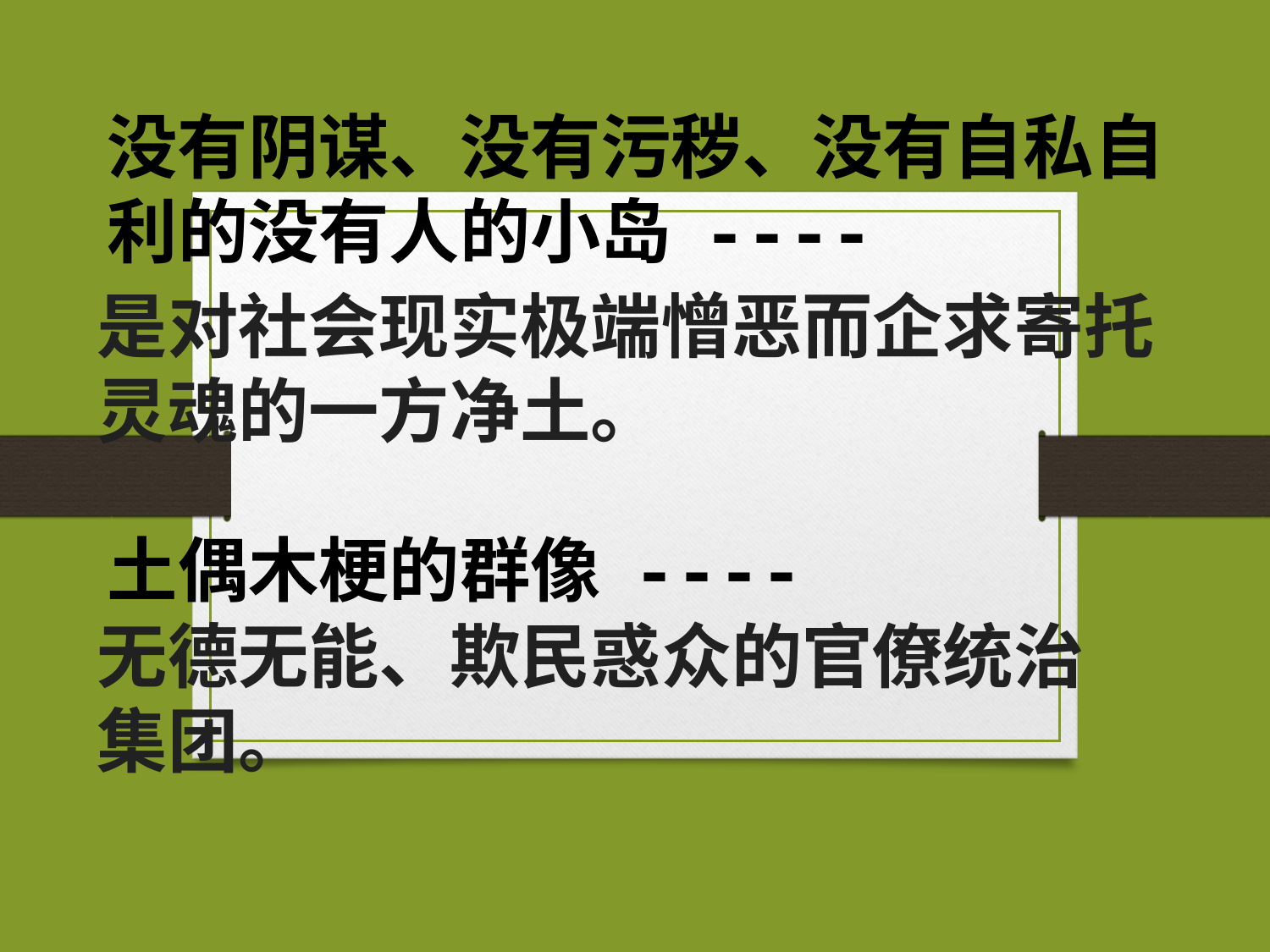

没有阴谋、没有污秽、没有自私自利的没有人的小岛 ----

土偶木梗的群像 ----
是对社会现实极端憎恶而企求寄托灵魂的一方净土。

无德无能、欺民惑众的官僚统治集团。